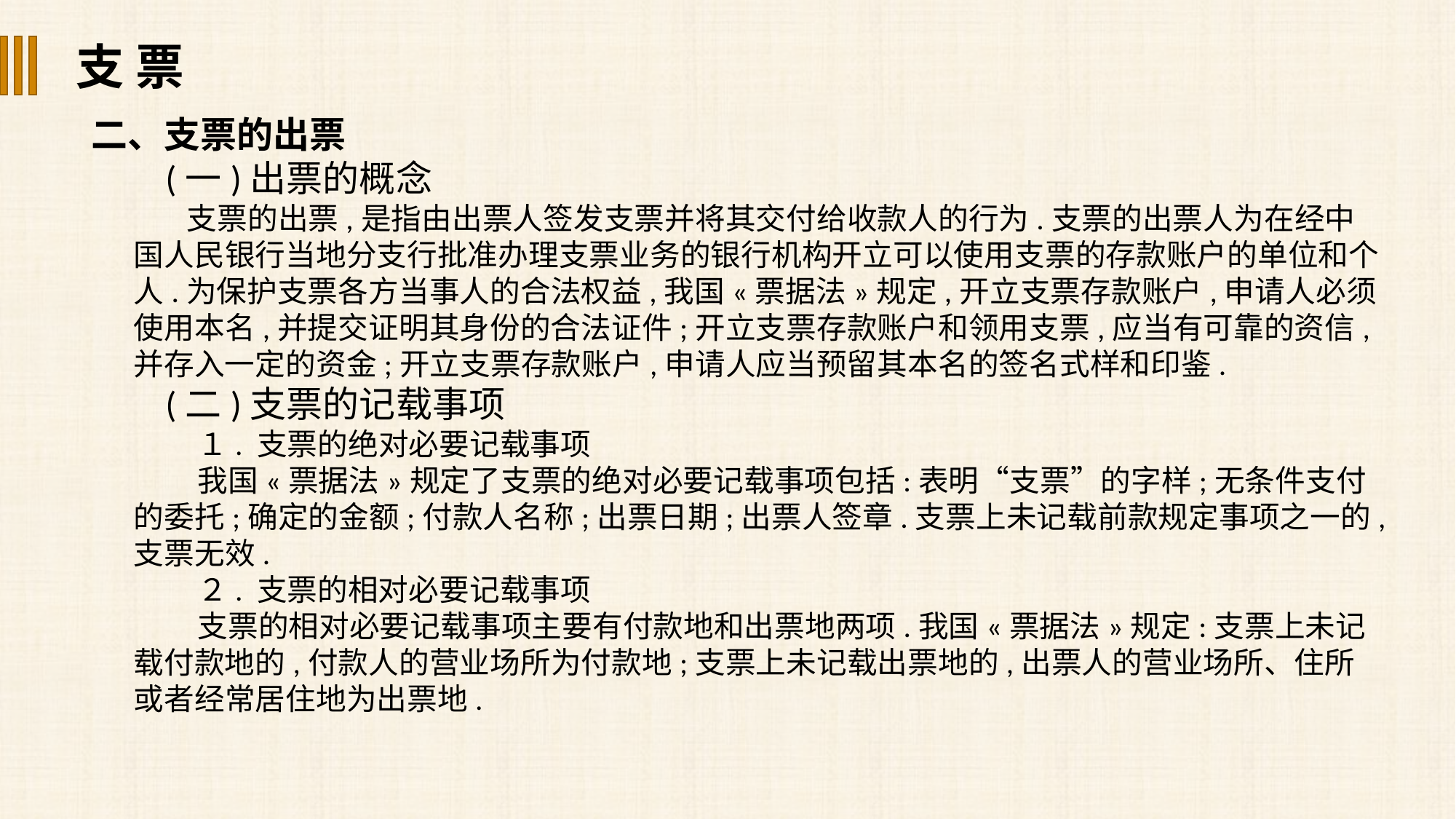

支 票

二、支票的出票
(一)出票的概念
支票的出票,是指由出票人签发支票并将其交付给收款人的行为.支票的出票人为在经中国人民银行当地分支行批准办理支票业务的银行机构开立可以使用支票的存款账户的单位和个人.为保护支票各方当事人的合法权益,我国«票据法»规定,开立支票存款账户,申请人必须使用本名,并提交证明其身份的合法证件;开立支票存款账户和领用支票,应当有可靠的资信,并存入一定的资金;开立支票存款账户,申请人应当预留其本名的签名式样和印鉴.
(二)支票的记载事项
１. 支票的绝对必要记载事项
我国«票据法»规定了支票的绝对必要记载事项包括:表明“支票”的字样;无条件支付的委托;确定的金额;付款人名称;出票日期;出票人签章.支票上未记载前款规定事项之一的,支票无效.
２. 支票的相对必要记载事项
支票的相对必要记载事项主要有付款地和出票地两项.我国«票据法»规定:支票上未记载付款地的,付款人的营业场所为付款地;支票上未记载出票地的,出票人的营业场所、住所或者经常居住地为出票地.